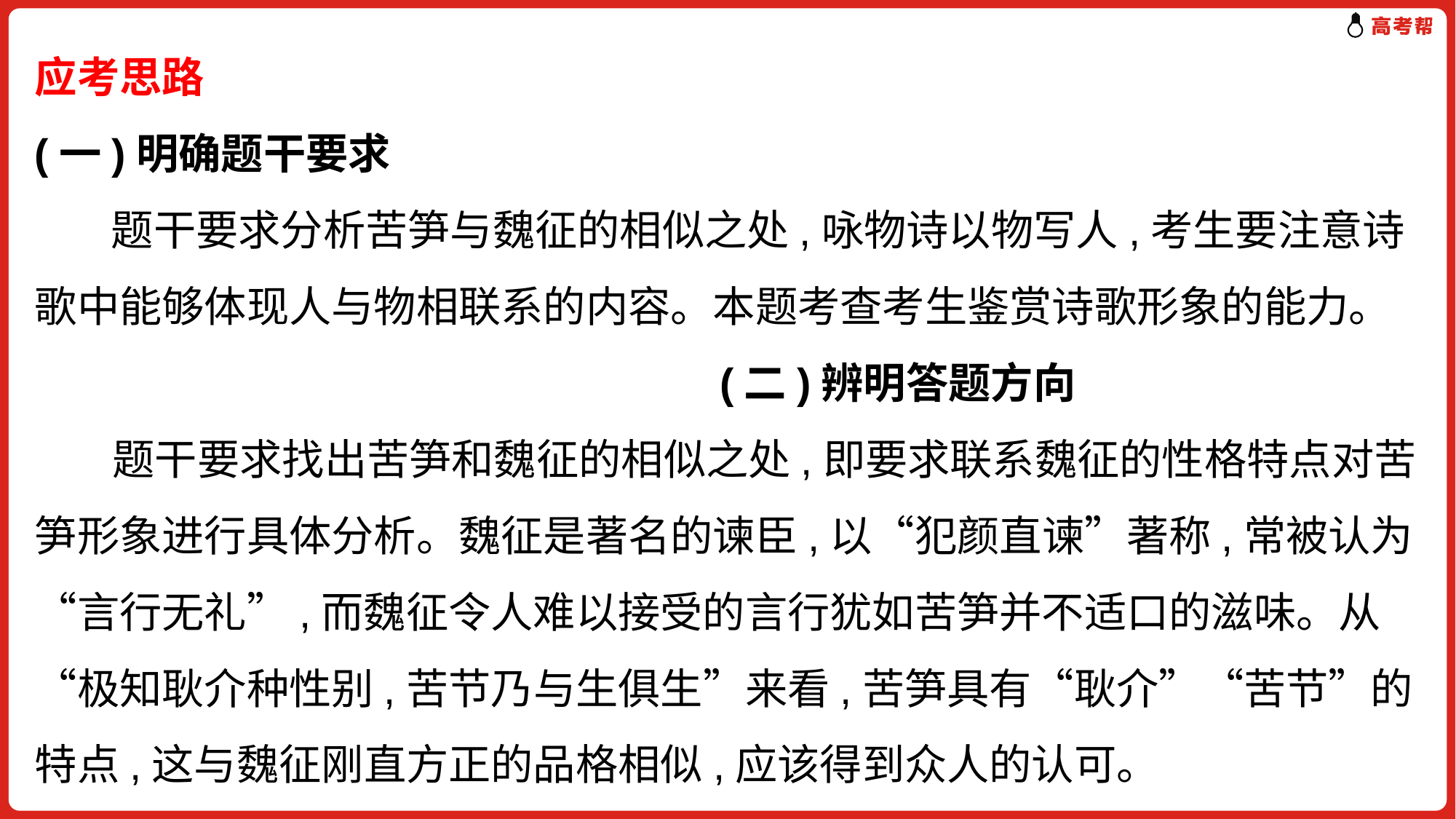

应考思路
(一)明确题干要求
       题干要求分析苦笋与魏征的相似之处,咏物诗以物写人,考生要注意诗歌中能够体现人与物相联系的内容。本题考查考生鉴赏诗歌形象的能力。                                                                            (二)辨明答题方向
       题干要求找出苦笋和魏征的相似之处,即要求联系魏征的性格特点对苦笋形象进行具体分析。魏征是著名的谏臣,以“犯颜直谏”著称,常被认为“言行无礼”,而魏征令人难以接受的言行犹如苦笋并不适口的滋味。从“极知耿介种性别,苦节乃与生俱生”来看,苦笋具有“耿介”“苦节”的特点,这与魏征刚直方正的品格相似,应该得到众人的认可。